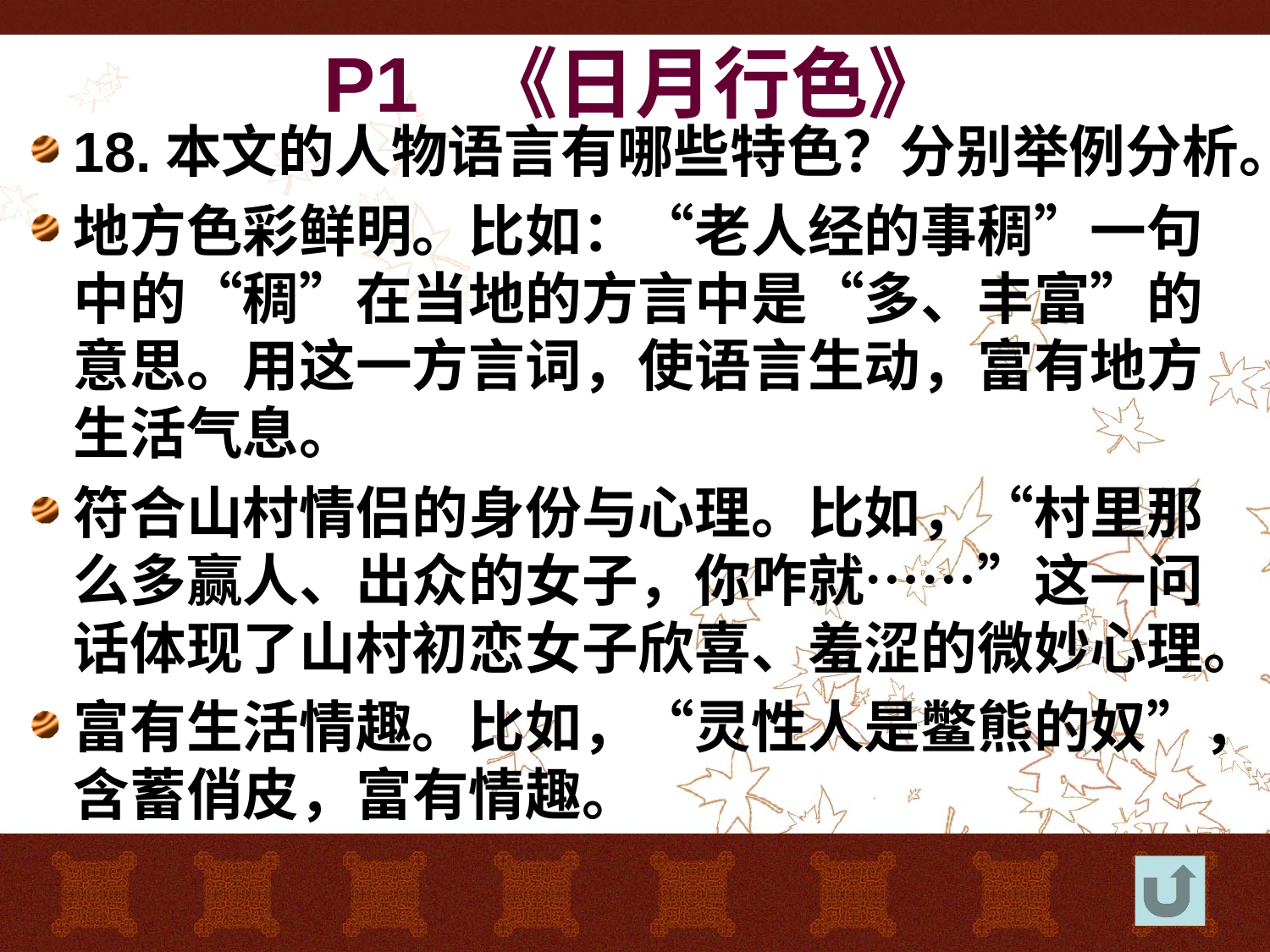

# P1  《日月行色》
18.本文的人物语言有哪些特色？分别举例分析。
地方色彩鲜明。比如：“老人经的事稠”一句中的“稠”在当地的方言中是“多、丰富”的意思。用这一方言词，使语言生动，富有地方生活气息。
符合山村情侣的身份与心理。比如，“村里那么多赢人、出众的女子，你咋就……”这一问话体现了山村初恋女子欣喜、羞涩的微妙心理。
富有生活情趣。比如，“灵性人是鳖熊的奴”，含蓄俏皮，富有情趣。